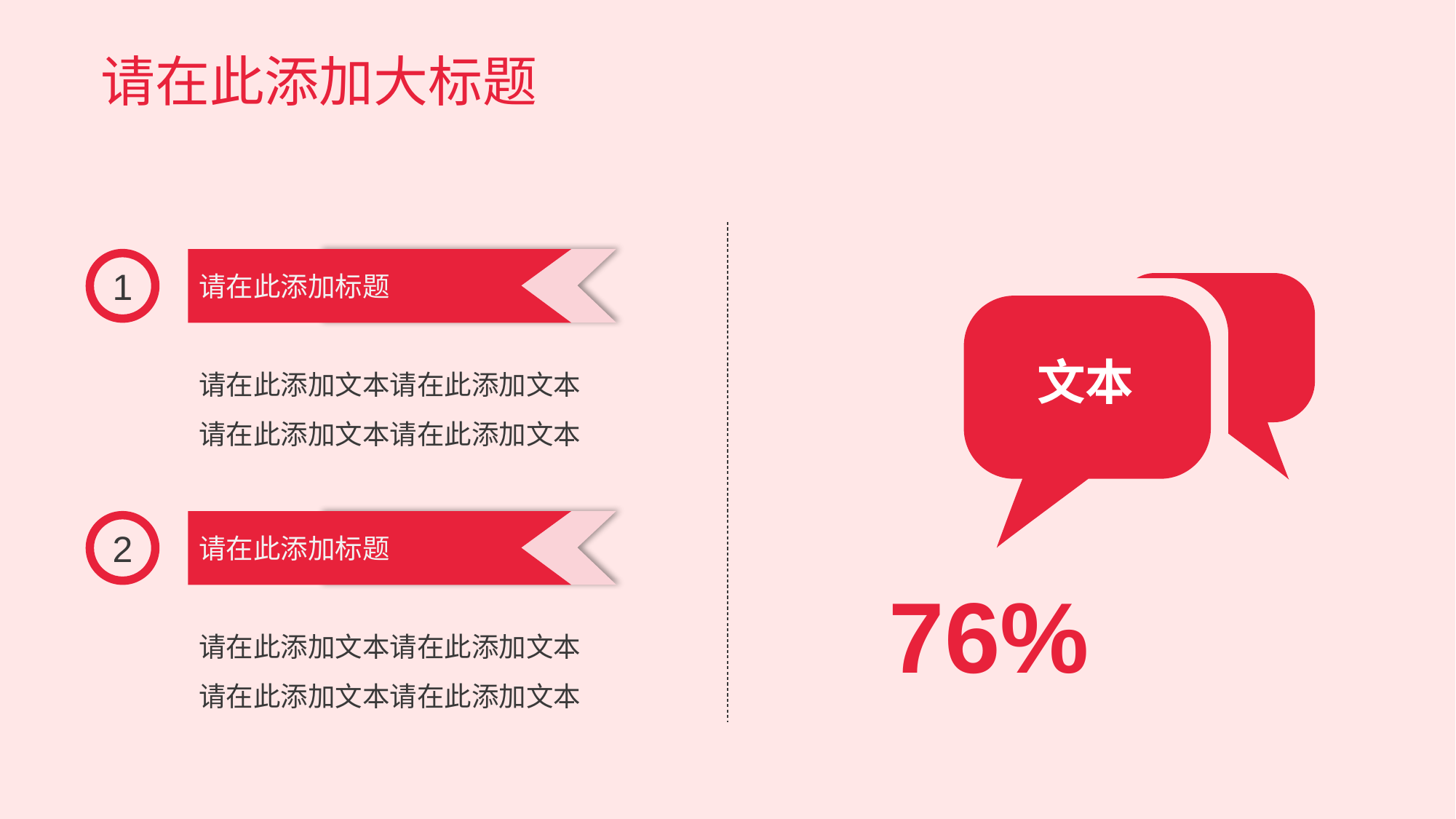

# 请在此添加大标题
1

请在此添加标题

请在此添加文本请在此添加文本请在此添加文本请在此添加文本
文本
2

请在此添加标题
76%
请在此添加文本请在此添加文本请在此添加文本请在此添加文本